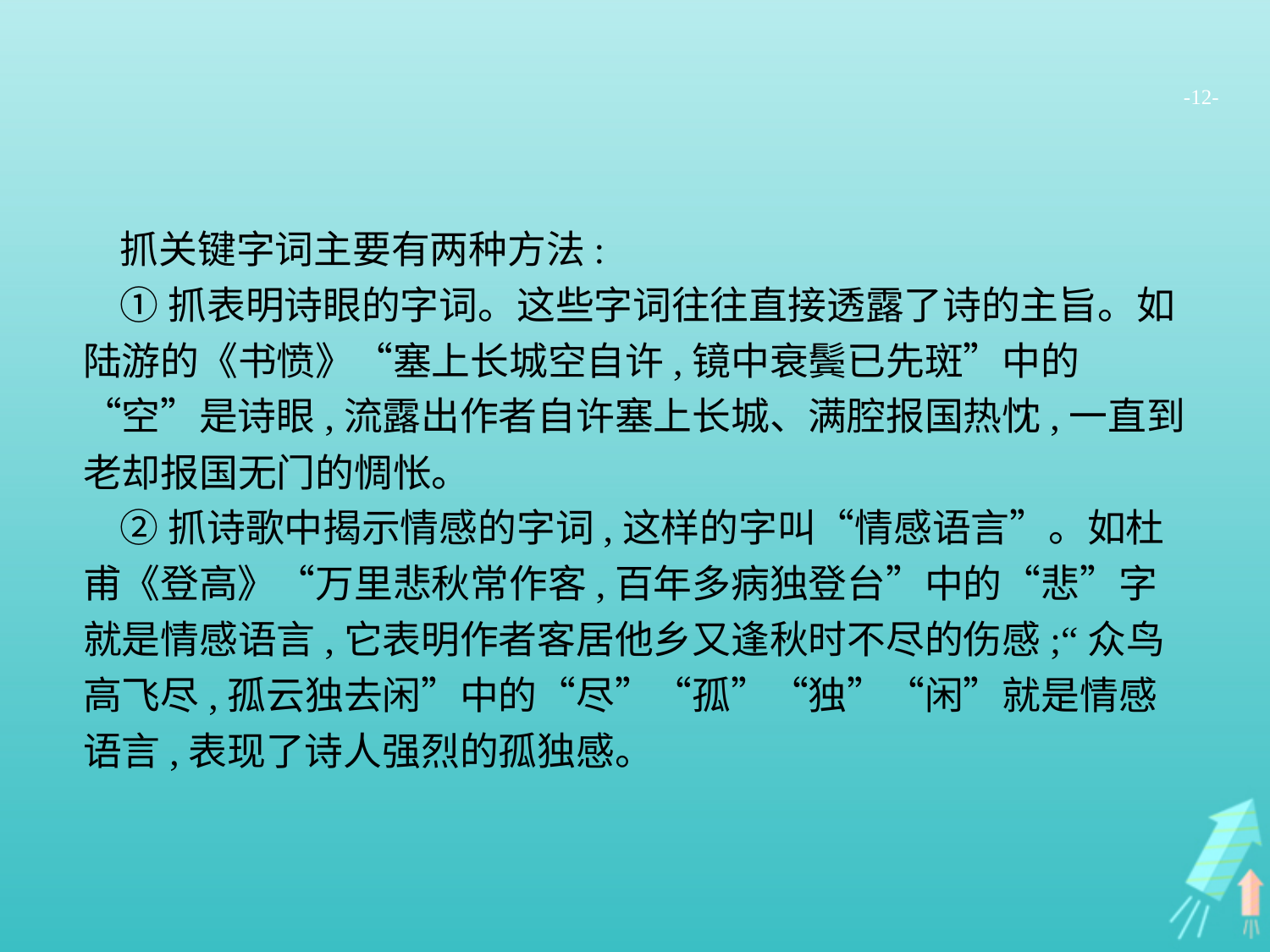

-12-
抓关键字词主要有两种方法:
①抓表明诗眼的字词。这些字词往往直接透露了诗的主旨。如陆游的《书愤》“塞上长城空自许,镜中衰鬓已先斑”中的“空”是诗眼,流露出作者自许塞上长城、满腔报国热忱,一直到老却报国无门的惆怅。
②抓诗歌中揭示情感的字词,这样的字叫“情感语言”。如杜甫《登高》“万里悲秋常作客,百年多病独登台”中的“悲”字就是情感语言,它表明作者客居他乡又逢秋时不尽的伤感;“众鸟高飞尽,孤云独去闲”中的“尽”“孤”“独”“闲”就是情感语言,表现了诗人强烈的孤独感。